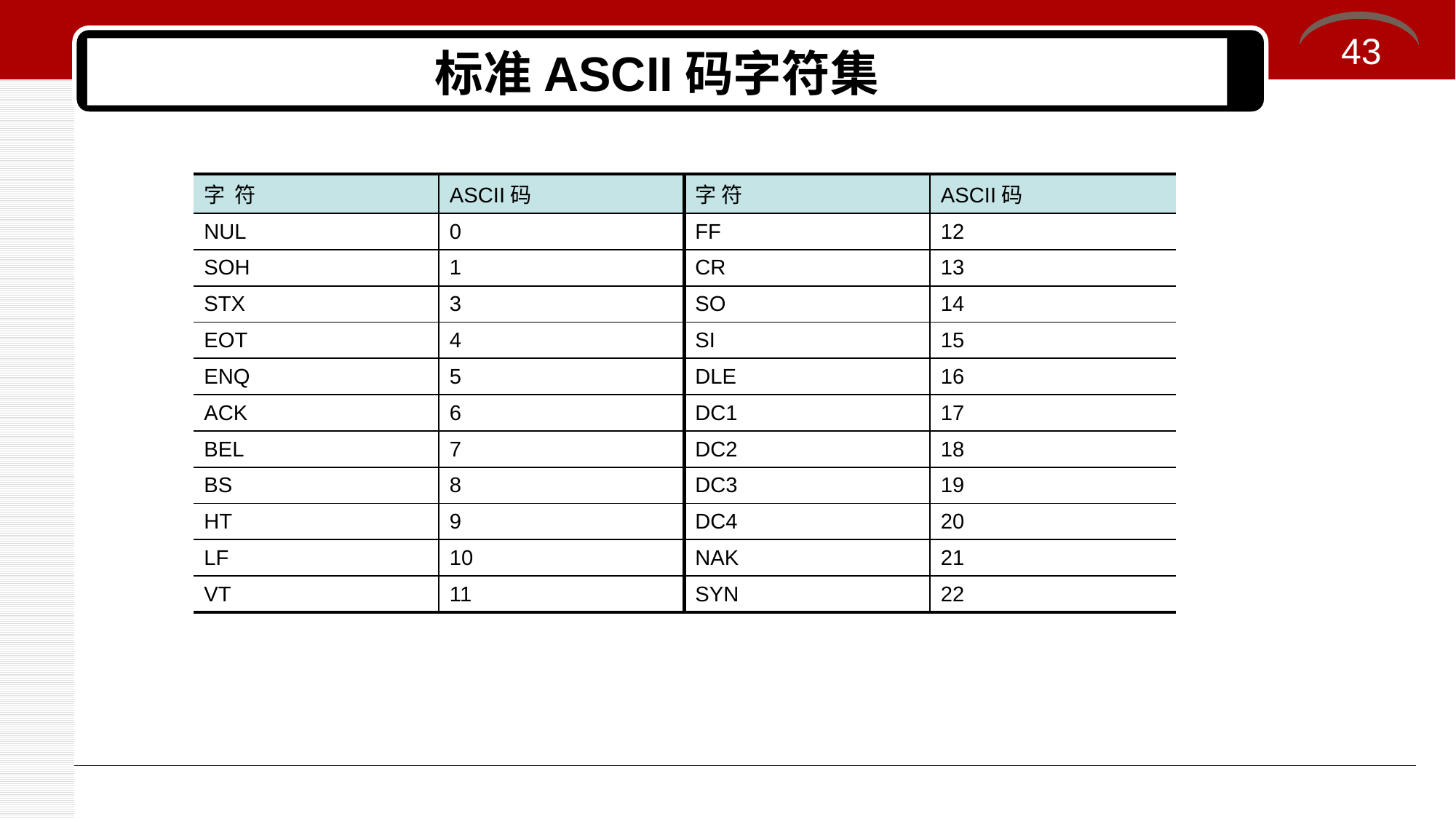

43
# 标准ASCII码字符集
| 字 符 | ASCII码 | 字 符 | ASCII码 |
| --- | --- | --- | --- |
| NUL | 0 | FF | 12 |
| SOH | 1 | CR | 13 |
| STX | 3 | SO | 14 |
| EOT | 4 | SI | 15 |
| ENQ | 5 | DLE | 16 |
| ACK | 6 | DC1 | 17 |
| BEL | 7 | DC2 | 18 |
| BS | 8 | DC3 | 19 |
| HT | 9 | DC4 | 20 |
| LF | 10 | NAK | 21 |
| VT | 11 | SYN | 22 |